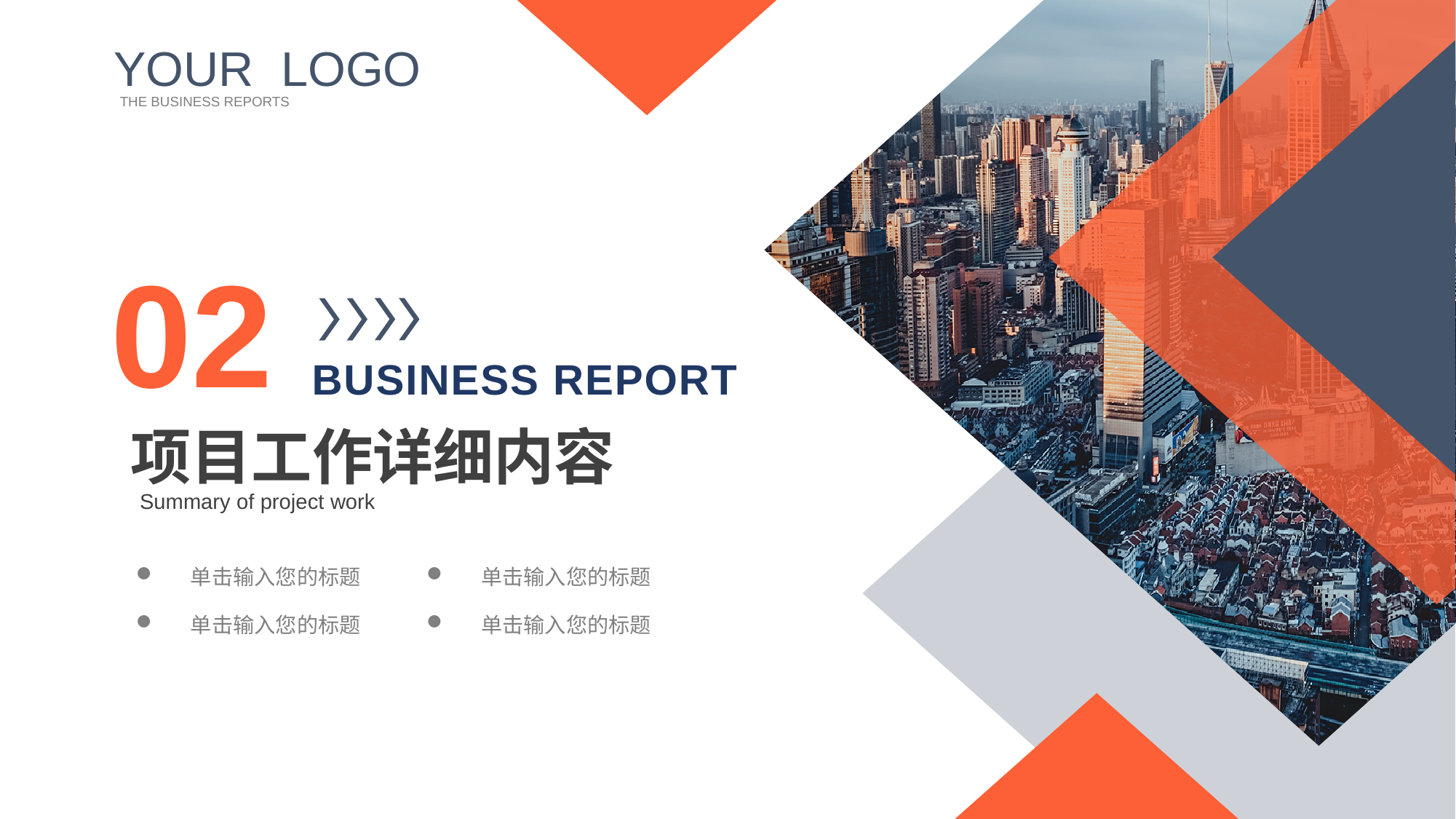

YOUR  LOGO
THE BUSINESS REPORTS

02

BUSINESS REPORT
项目工作详细内容
Summary of project work
单击输入您的标题
单击输入您的标题
单击输入您的标题
单击输入您的标题